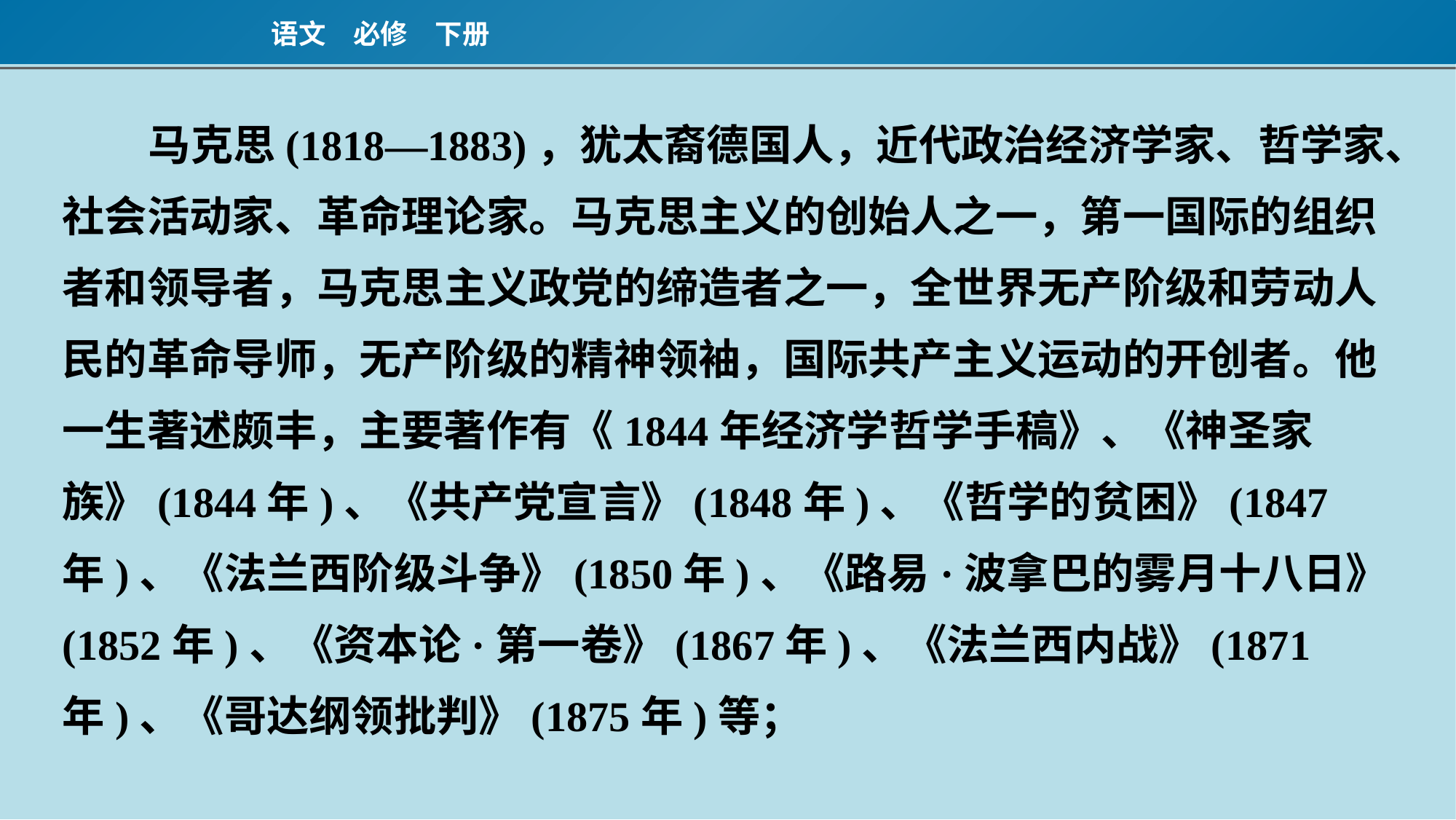

马克思(1818—1883)，犹太裔德国人，近代政治经济学家、哲学家、社会活动家、革命理论家。马克思主义的创始人之一，第一国际的组织者和领导者，马克思主义政党的缔造者之一，全世界无产阶级和劳动人民的革命导师，无产阶级的精神领袖，国际共产主义运动的开创者。他一生著述颇丰，主要著作有《1844年经济学哲学手稿》、《神圣家族》(1844年)、《共产党宣言》(1848年)、《哲学的贫困》(1847年)、《法兰西阶级斗争》(1850年)、《路易·波拿巴的雾月十八日》(1852年)、《资本论·第一卷》(1867年)、《法兰西内战》(1871年)、《哥达纲领批判》(1875年)等；